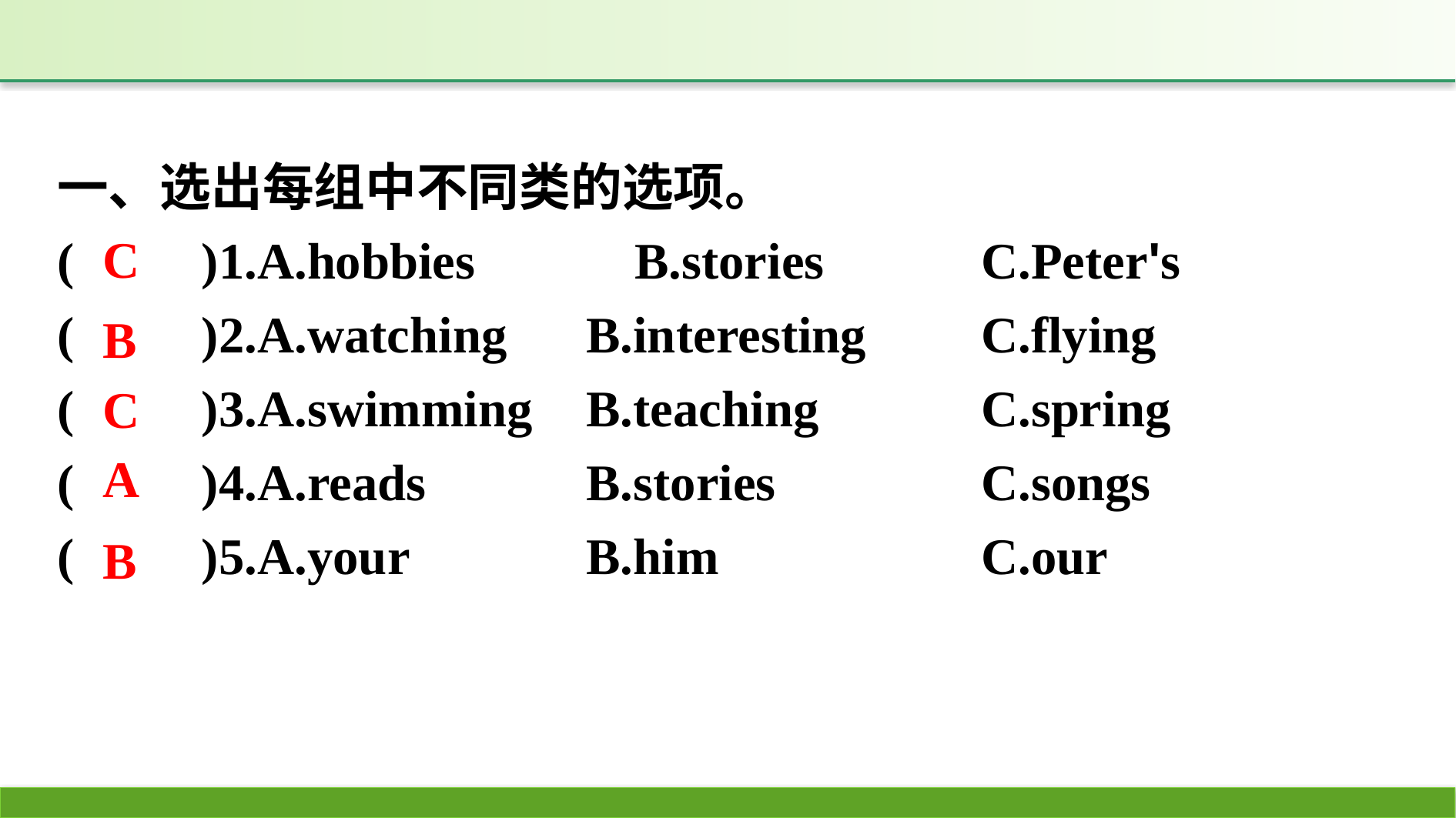

一、选出每组中不同类的选项。
(　　)1.A.hobbies		B.stories		C.Peter's
(　　)2.A.watching	B.interesting	C.flying
(　　)3.A.swimming	B.teaching		C.spring
(　　)4.A.reads		B.stories		C.songs
(　　)5.A.your		B.him			C.our
C
B
C
A
B